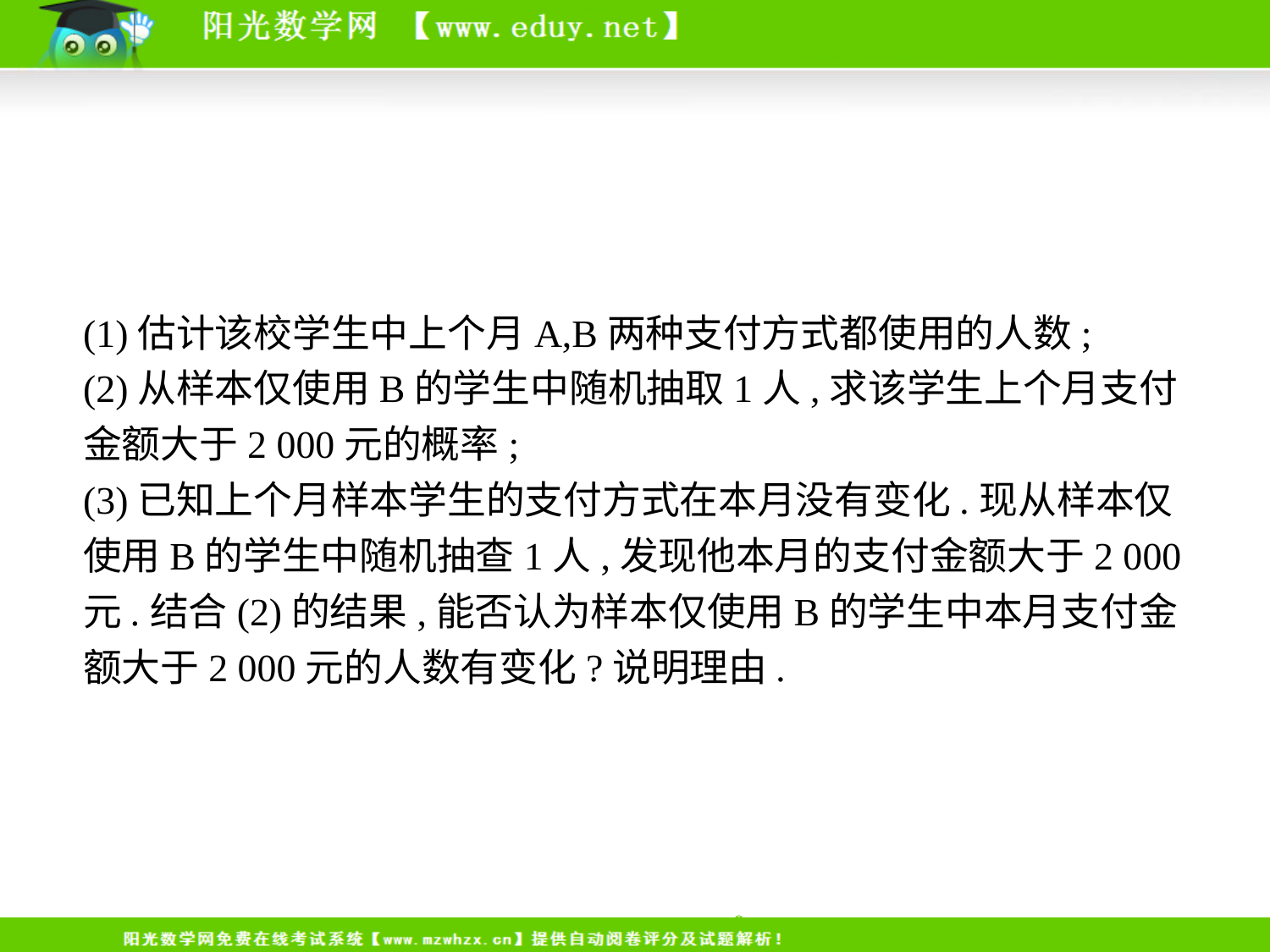

(1)估计该校学生中上个月A,B两种支付方式都使用的人数;
(2)从样本仅使用B的学生中随机抽取1人,求该学生上个月支付金额大于2 000元的概率;
(3)已知上个月样本学生的支付方式在本月没有变化.现从样本仅使用B的学生中随机抽查1人,发现他本月的支付金额大于2 000元.结合(2)的结果,能否认为样本仅使用B的学生中本月支付金额大于2 000元的人数有变化?说明理由.